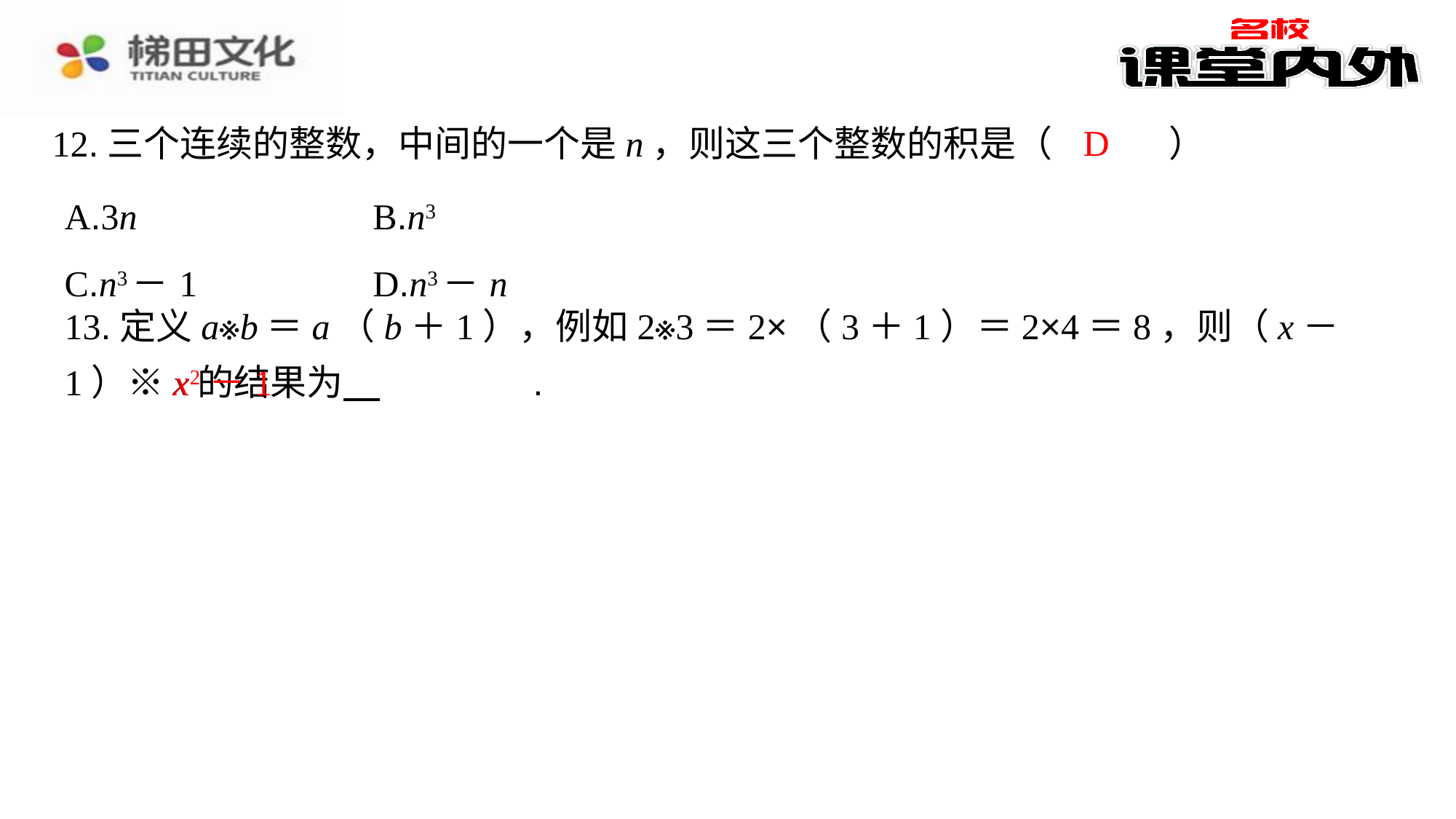

D
12.三个连续的整数，中间的一个是n，则这三个整数的积是（　D　）
| A.3n | B.n3 |
| --- | --- |
| C.n3－1 | D.n3－n |
13.定义a※b＝a（b＋1），例如2※3＝2×（3＋1）＝2×4＝8，则（x－1）※x的结果为 　x2－1　⁠.
x2－1